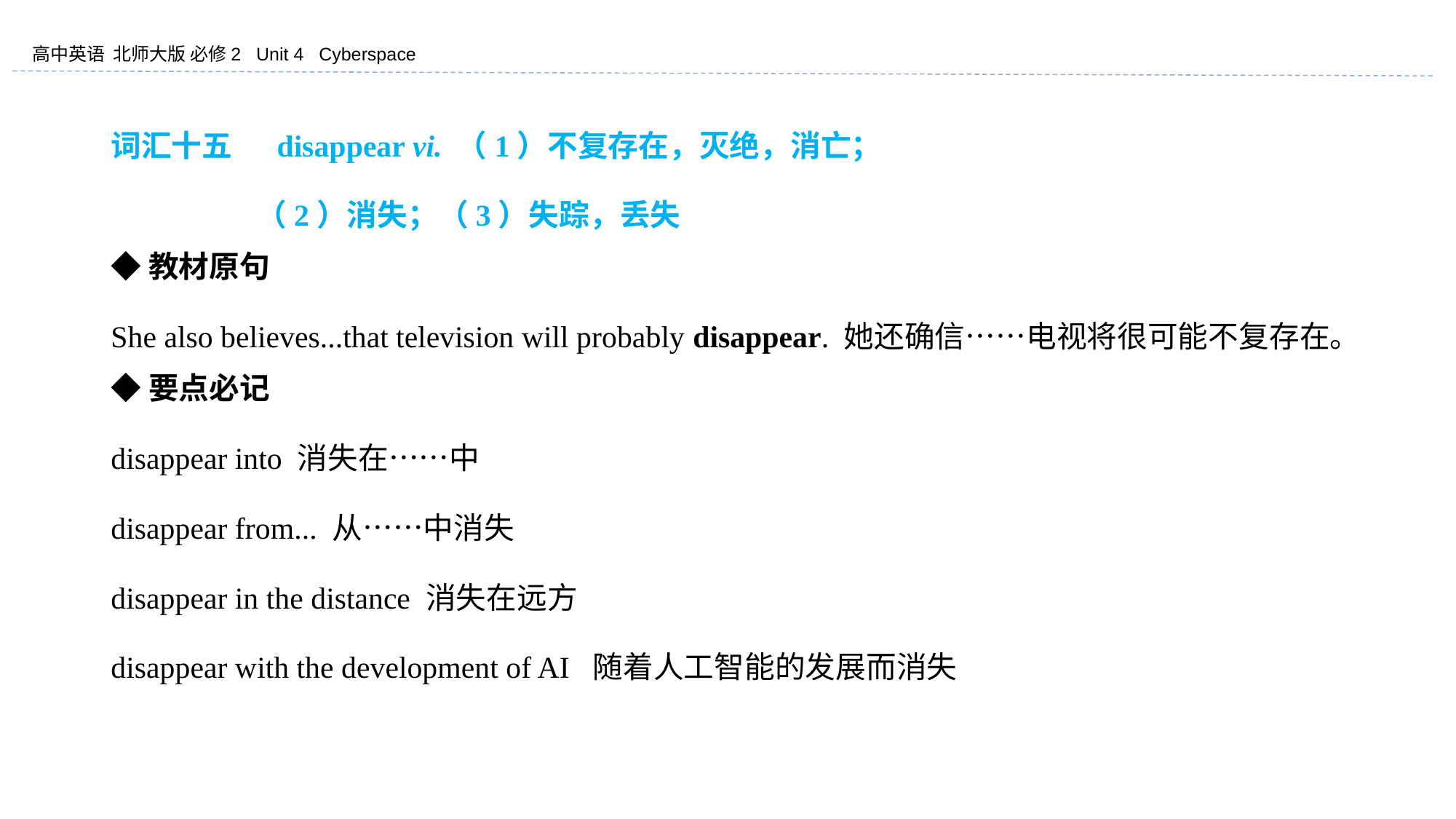

词汇十五 　disappear vi. （1）不复存在，灭绝，消亡；
                    （2）消失；（3）失踪，丢失
◆教材原句
She also believes...that television will probably disappear. 她还确信……电视将很可能不复存在。
◆要点必记
disappear into 消失在……中
disappear from... 从……中消失
disappear in the distance 消失在远方
disappear with the development of AI  随着人工智能的发展而消失